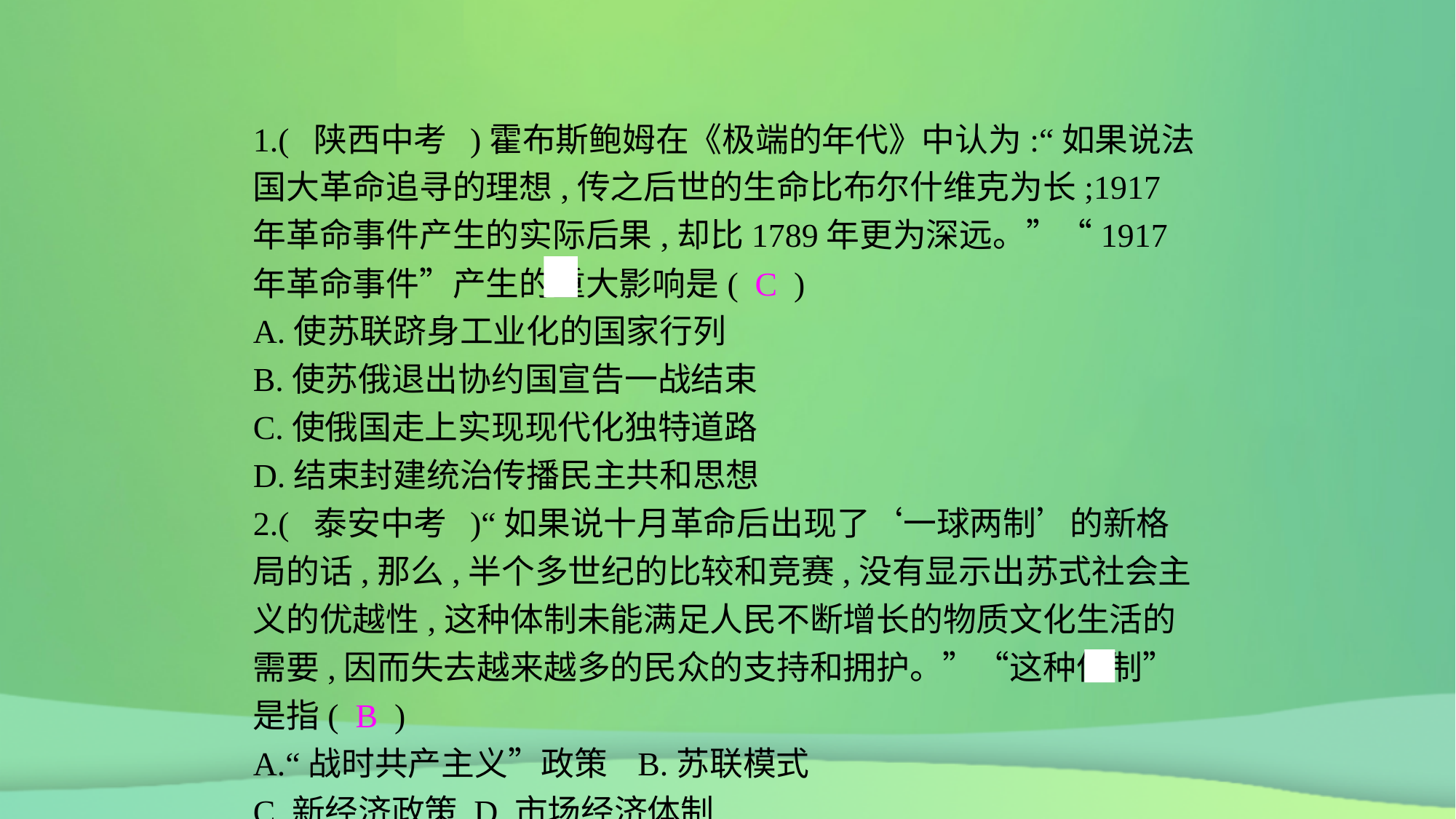

1.(  陕西中考  )霍布斯鲍姆在《极端的年代》中认为:“如果说法国大革命追寻的理想,传之后世的生命比布尔什维克为长;1917年革命事件产生的实际后果,却比1789年更为深远。”“1917年革命事件”产生的重大影响是(  C  )
A.使苏联跻身工业化的国家行列
B.使苏俄退出协约国宣告一战结束
C.使俄国走上实现现代化独特道路
D.结束封建统治传播民主共和思想
2.(  泰安中考  )“如果说十月革命后出现了‘一球两制’的新格局的话,那么,半个多世纪的比较和竞赛,没有显示出苏式社会主义的优越性,这种体制未能满足人民不断增长的物质文化生活的需要,因而失去越来越多的民众的支持和拥护。”“这种体制”是指(  B  )
A.“战时共产主义”政策	B.苏联模式
C.新经济政策	D.市场经济体制